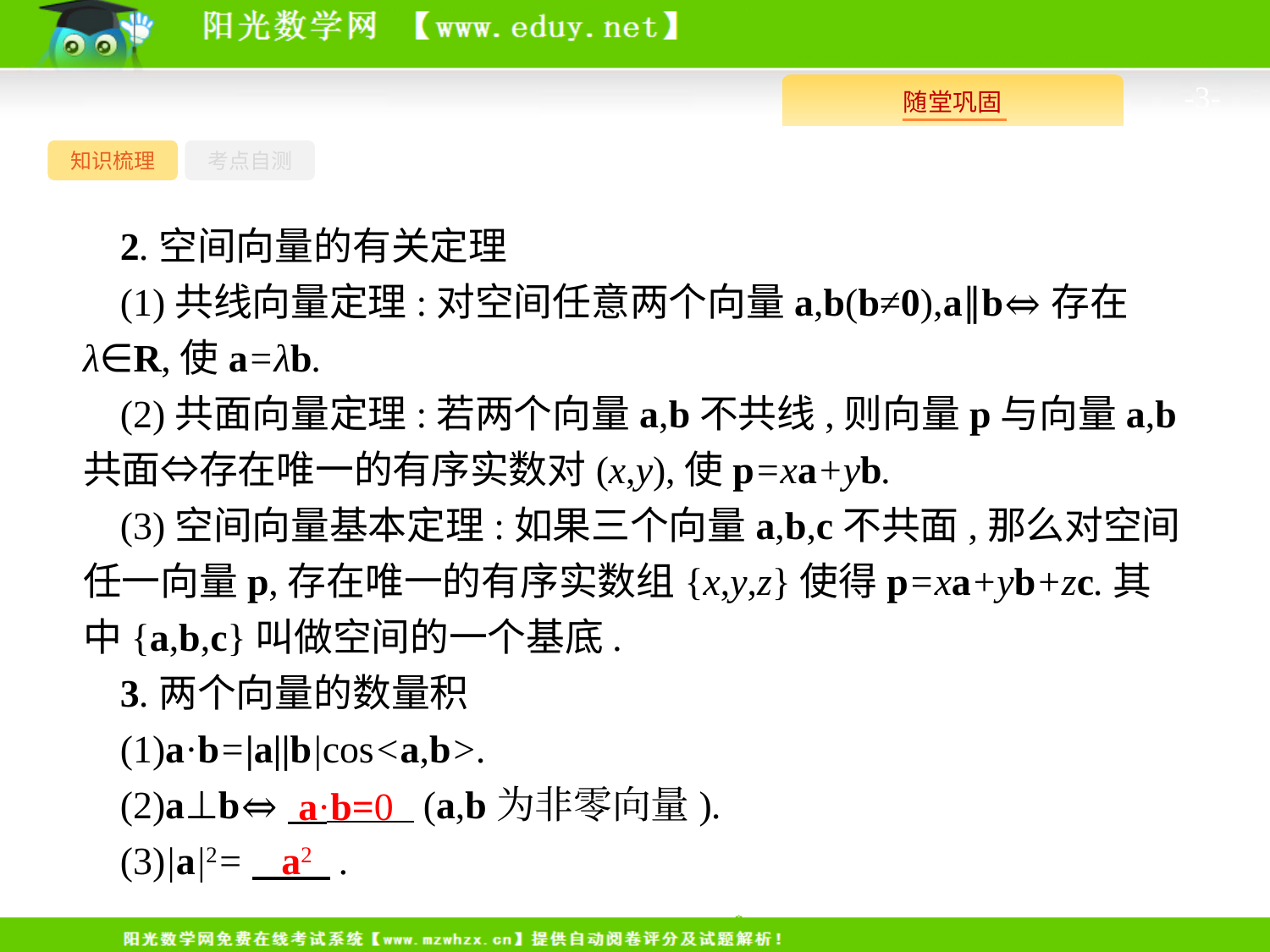

-3-
知识梳理
考点自测
2.空间向量的有关定理
(1)共线向量定理:对空间任意两个向量a,b(b≠0),a∥b⇔存在λ∈R,使a=λb.
(2)共面向量定理:若两个向量a,b不共线,则向量p与向量a,b共面⇔存在唯一的有序实数对(x,y),使p=xa+yb.
(3)空间向量基本定理:如果三个向量a,b,c不共面,那么对空间任一向量p,存在唯一的有序实数组{x,y,z}使得p=xa+yb+zc.其中{a,b,c}叫做空间的一个基底.
3.两个向量的数量积
(1)a·b=|a||b|cos<a,b>.
(2)a⊥b⇔　 　　(a,b为非零向量).
(3)|a|2=　　.
a·b=0
a2